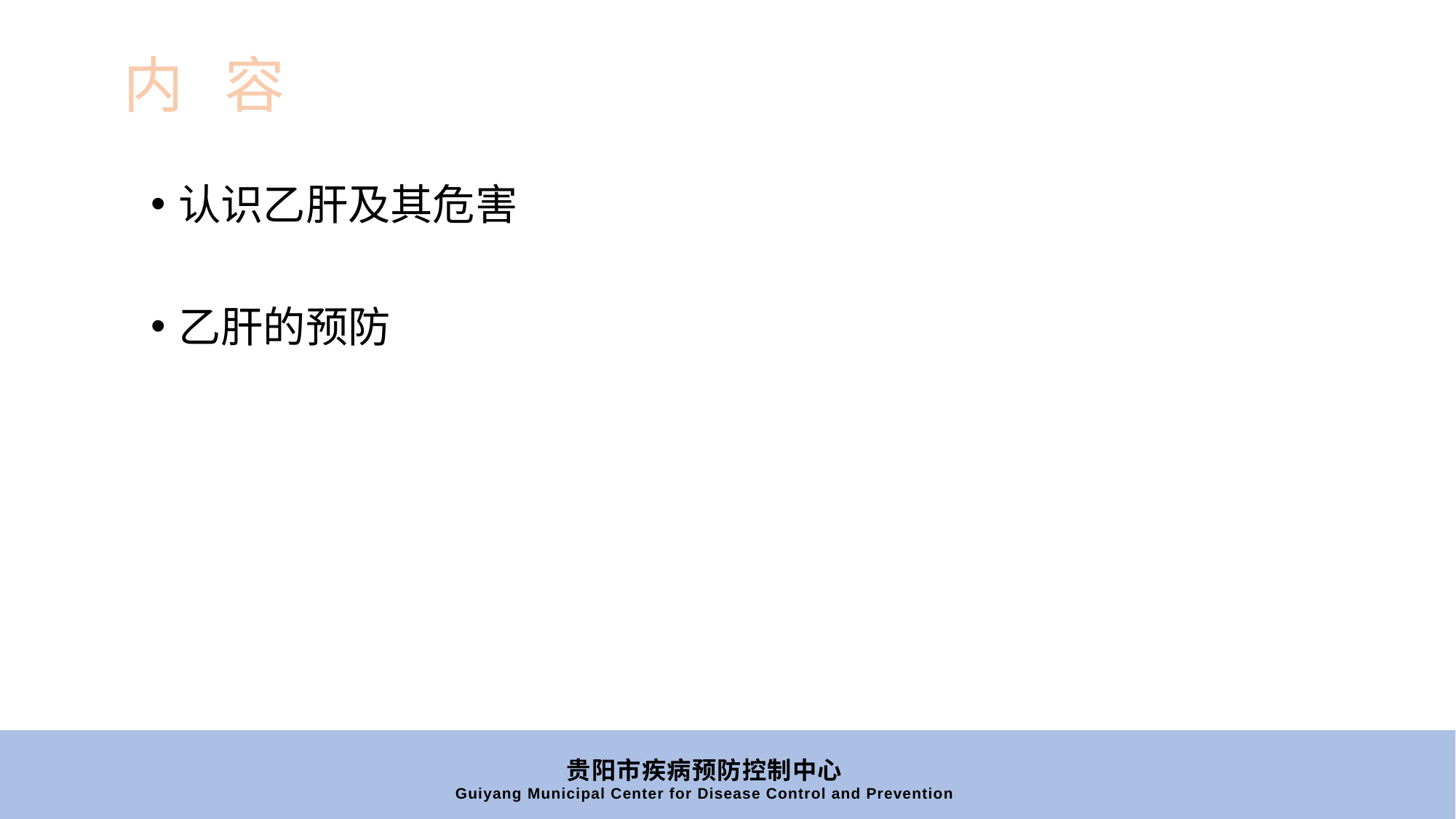

内   容
认识乙肝及其危害

乙肝的预防

贵阳市疾病预防控制中心
Guiyang Municipal Center for Disease Control and Prevention